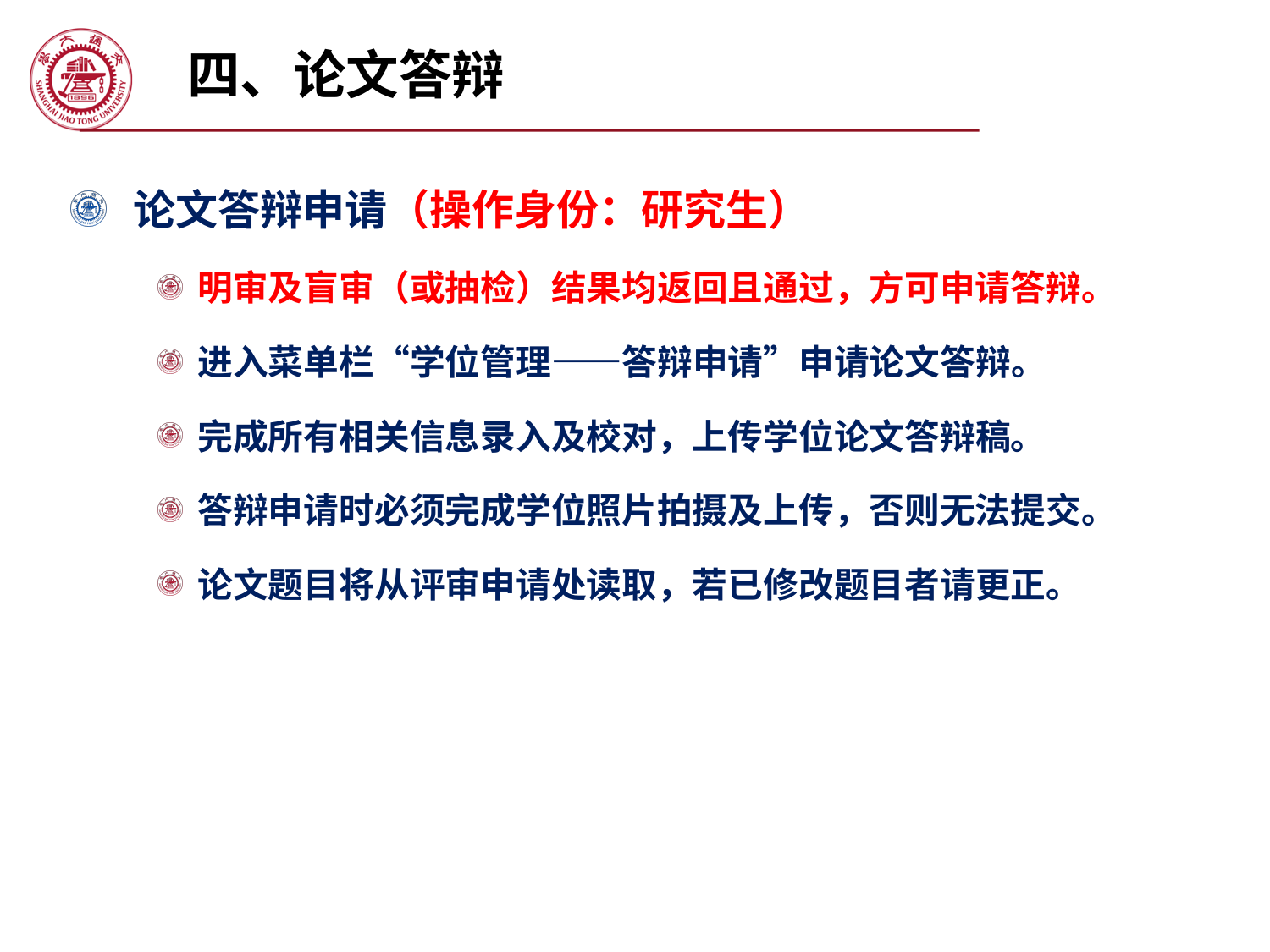

四、论文答辩
论文答辩申请（操作身份：研究生）
明审及盲审（或抽检）结果均返回且通过，方可申请答辩。
进入菜单栏“学位管理——答辩申请”申请论文答辩。
完成所有相关信息录入及校对，上传学位论文答辩稿。
答辩申请时必须完成学位照片拍摄及上传，否则无法提交。
论文题目将从评审申请处读取，若已修改题目者请更正。